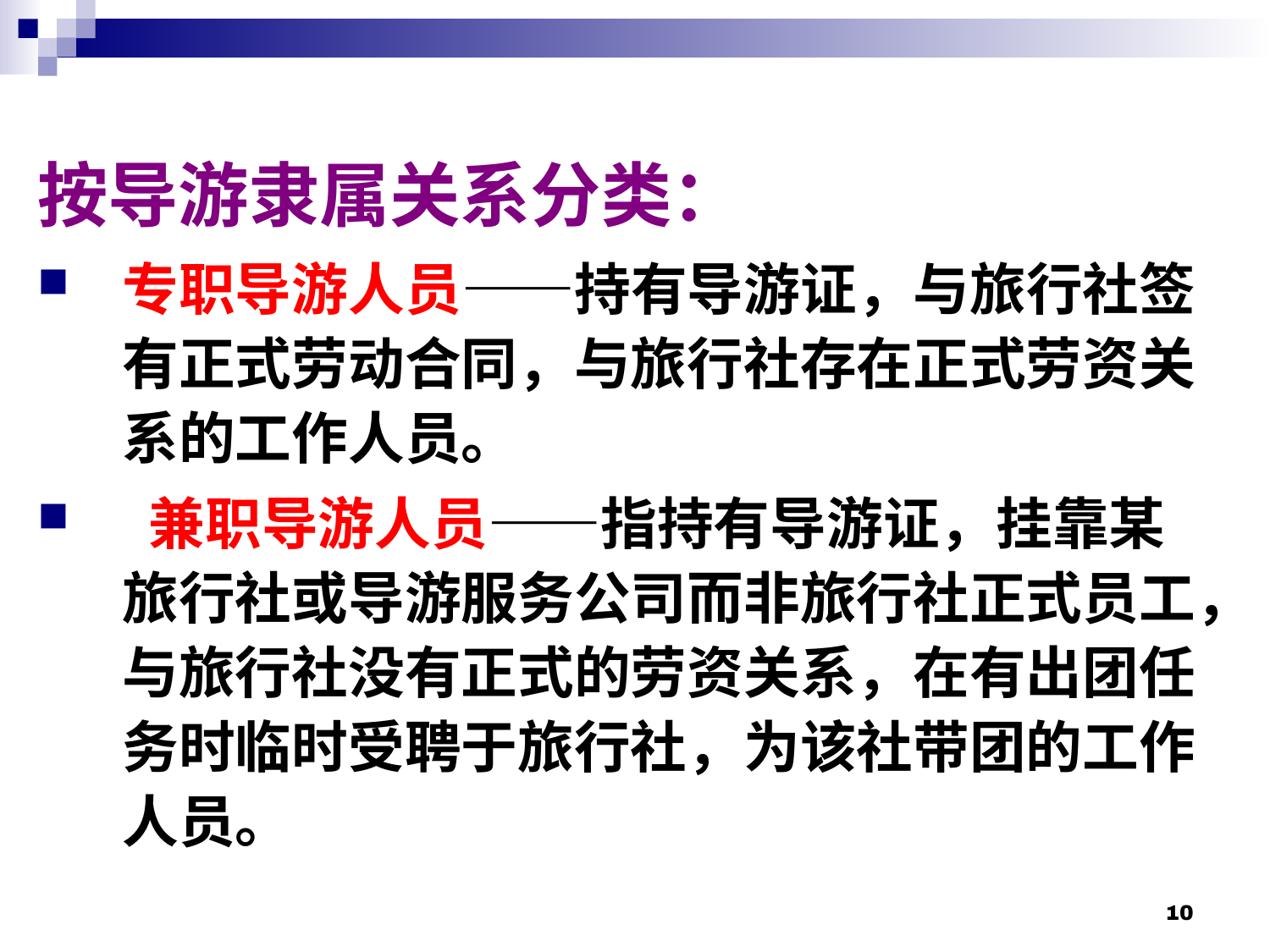

# 按导游隶属关系分类：
专职导游人员——持有导游证，与旅行社签有正式劳动合同，与旅行社存在正式劳资关系的工作人员。
 兼职导游人员——指持有导游证，挂靠某旅行社或导游服务公司而非旅行社正式员工，与旅行社没有正式的劳资关系，在有出团任务时临时受聘于旅行社，为该社带团的工作人员。
10